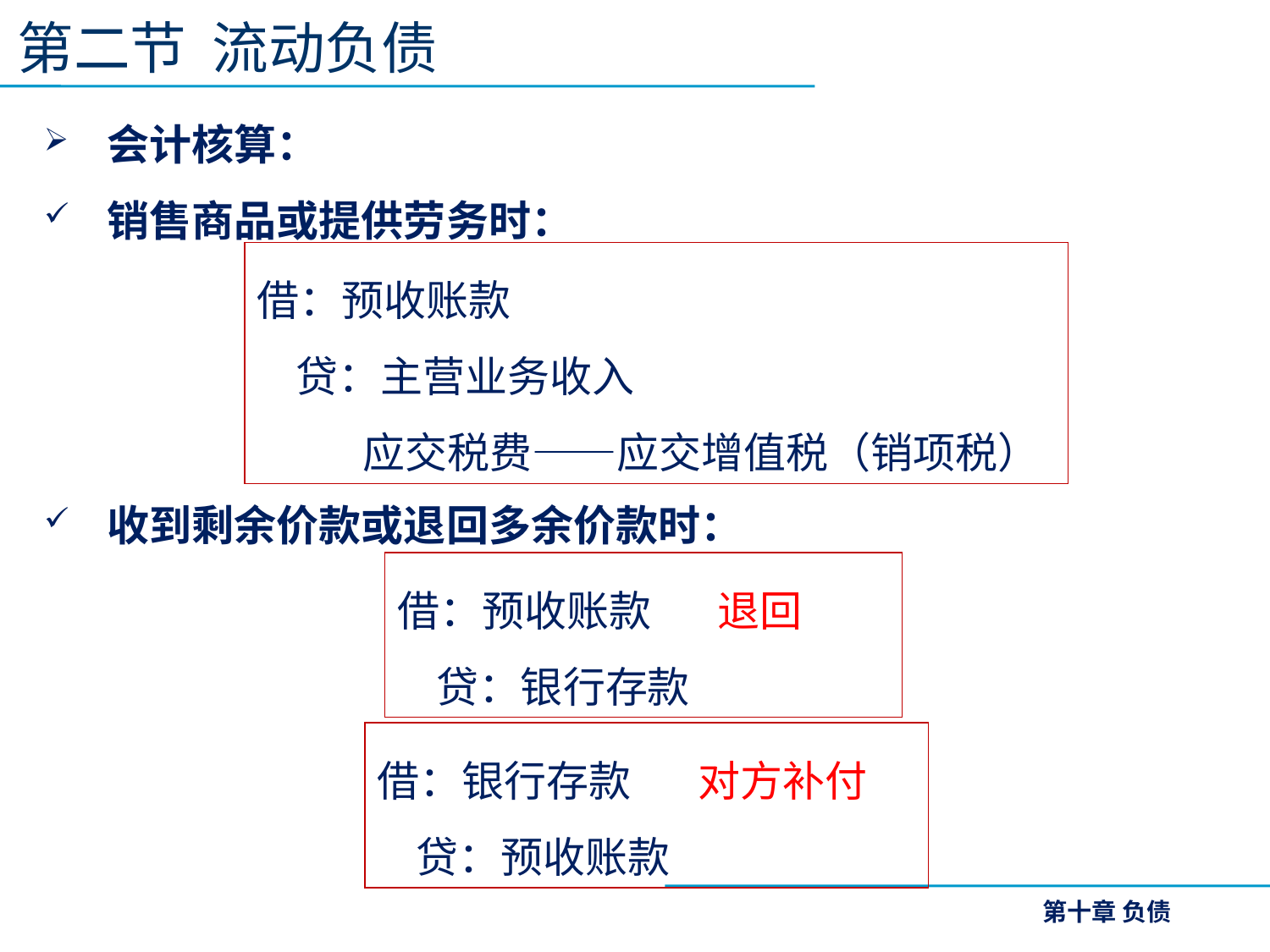

第二节  流动负债
会计核算：
销售商品或提供劳务时：

收到剩余价款或退回多余价款时：
借：预收账款
   贷：主营业务收入
          应交税费——应交增值税（销项税）
借：预收账款       退回
   贷：银行存款
借：银行存款       对方补付
   贷：预收账款